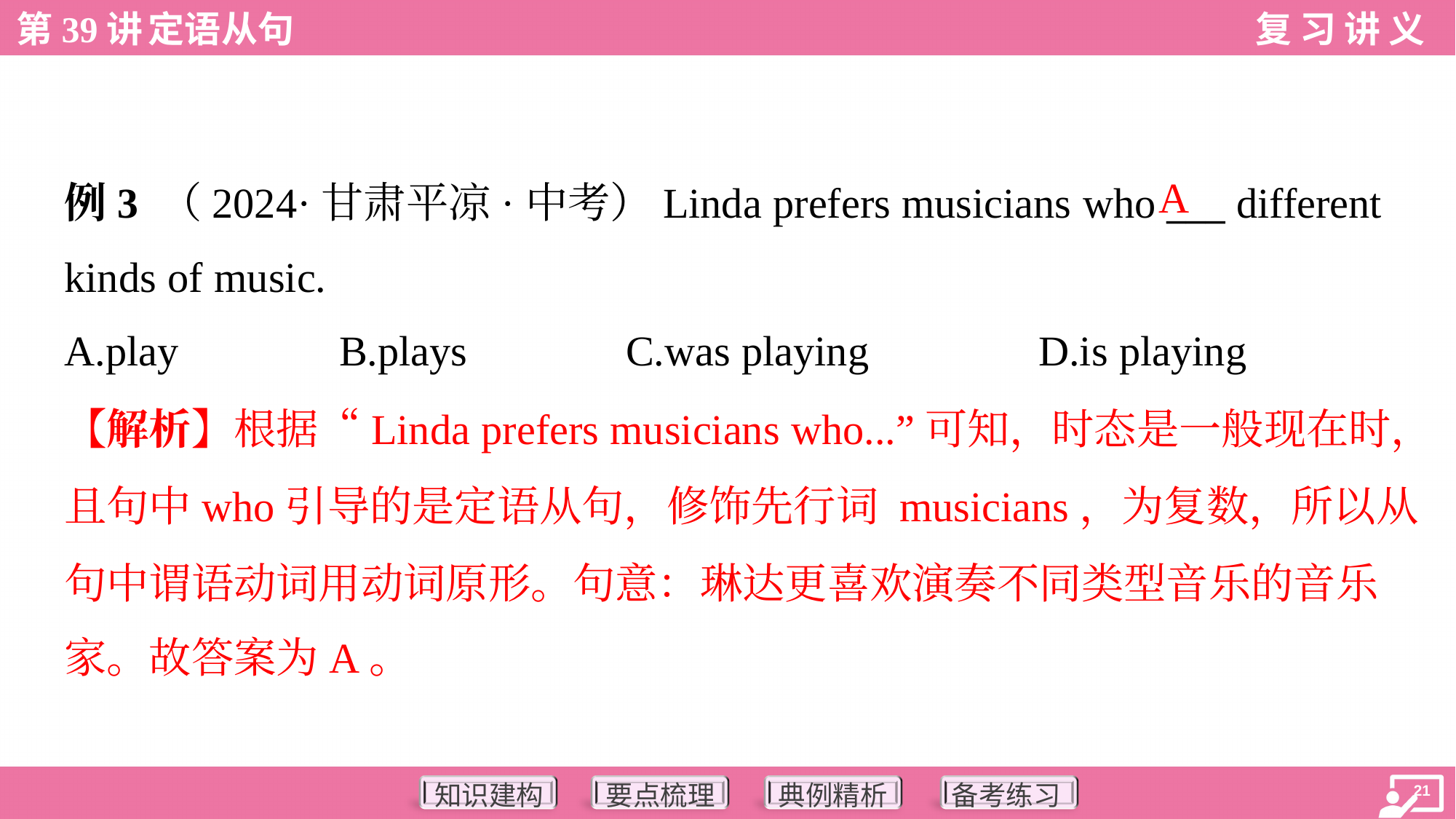

A
例3 （2024·甘肃平凉·中考）Linda prefers musicians who ___ different
kinds of music.
A.play	B.plays	C.was playing	D.is playing
【解析】根据“Linda prefers musicians who...”可知，时态是一般现在时，
且句中who引导的是定语从句，修饰先行词 musicians，为复数，所以从
句中谓语动词用动词原形。句意：琳达更喜欢演奏不同类型音乐的音乐
家。故答案为A。